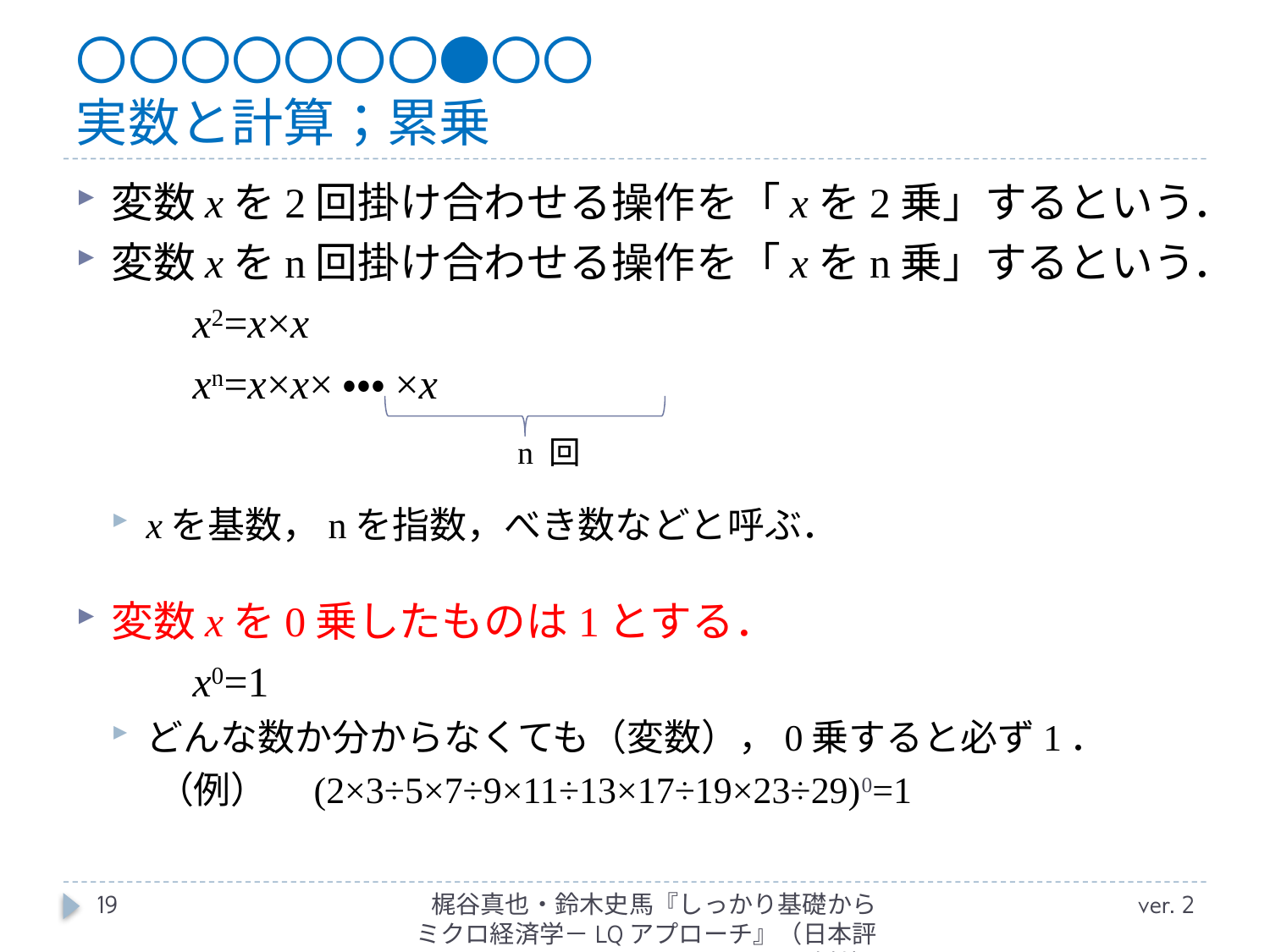

# 〇〇〇〇〇〇〇●〇〇 実数と計算；累乗
変数xを2回掛け合わせる操作を「xを2乗」するという．
変数xをn回掛け合わせる操作を「xをn乗」するという．
		x2=x×x
		xn=x×x×・・・×x

xを基数，nを指数，べき数などと呼ぶ．

変数xを0乗したものは1とする．
		x0=1
どんな数か分からなくても（変数），0乗すると必ず1．
　 （例）　(2×3÷5×7÷9×11÷13×17÷19×23÷29)0=1

n 回
19
梶谷真也・鈴木史馬『しっかり基礎からミクロ経済学－LQアプローチ』（日本評論社）
ver. 2